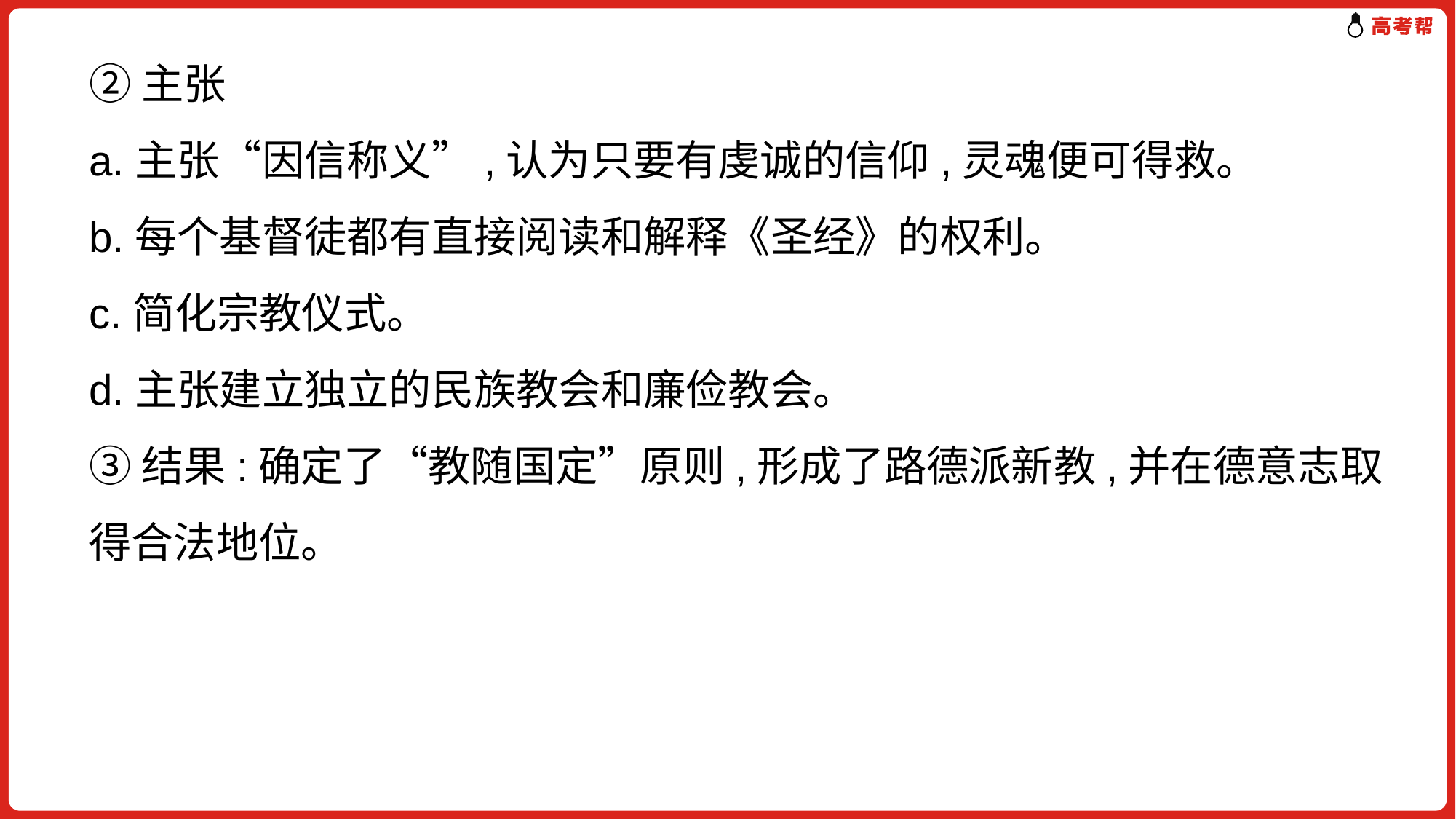

②主张
a.主张“因信称义”,认为只要有虔诚的信仰,灵魂便可得救。
b.每个基督徒都有直接阅读和解释《圣经》的权利。
c.简化宗教仪式。
d.主张建立独立的民族教会和廉俭教会。
③结果:确定了“教随国定”原则,形成了路德派新教,并在德意志取得合法地位。